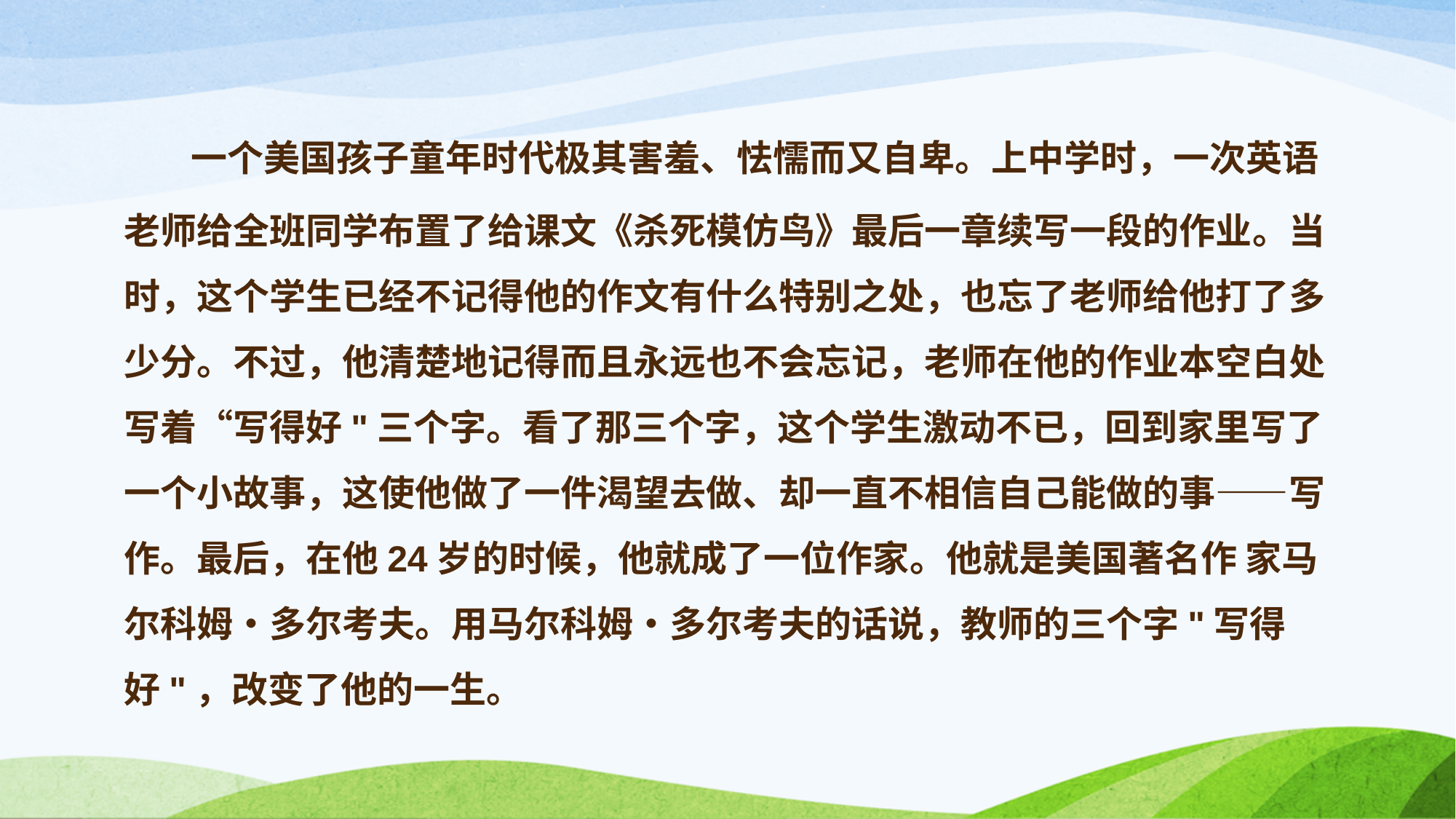

# 一个美国孩子童年时代极其害羞、怯懦而又自卑。上中学时，一次英语老师给全班同学布置了给课文《杀死模仿鸟》最后一章续写一段的作业。当时，这个学生已经不记得他的作文有什么特别之处，也忘了老师给他打了多少分。不过，他清楚地记得而且永远也不会忘记，老师在他的作业本空白处写着“写得好"三个字。看了那三个字，这个学生激动不已，回到家里写了一个小故事，这使他做了一件渴望去做、却一直不相信自己能做的事——写作。最后，在他24岁的时候，他就成了一位作家。他就是美国著名作 家马尔科姆•多尔考夫。用马尔科姆•多尔考夫的话说，教师的三个字"写得好"，改变了他的一生。